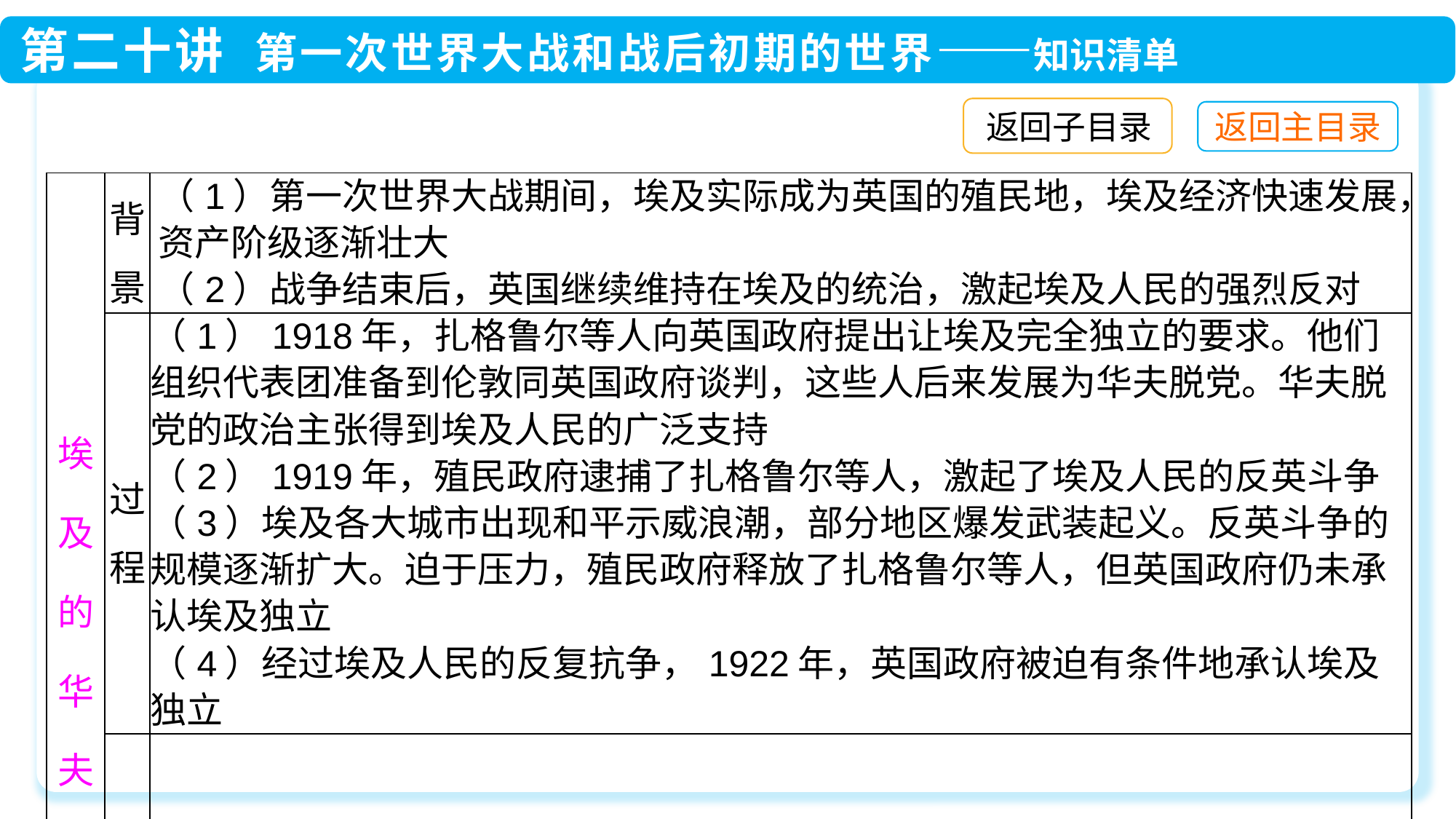

返回子目录
| 埃及的华夫脱运动 | 背景 | （1）第一次世界大战期间，埃及实际成为英国的殖民地，埃及经济快速发展，资产阶级逐渐壮大 （2）战争结束后，英国继续维持在埃及的统治，激起埃及人民的强烈反对 |
| --- | --- | --- |
|  | 过程 | （1）1918年，扎格鲁尔等人向英国政府提出让埃及完全独立的要求。他们组织代表团准备到伦敦同英国政府谈判，这些人后来发展为华夫脱党。华夫脱党的政治主张得到埃及人民的广泛支持 （2）1919年，殖民政府逮捕了扎格鲁尔等人，激起了埃及人民的反英斗争 （3）埃及各大城市出现和平示威浪潮，部分地区爆发武装起义。反英斗争的规模逐渐扩大。迫于压力，殖民政府释放了扎格鲁尔等人，但英国政府仍未承认埃及独立 （4）经过埃及人民的反复抗争，1922年，英国政府被迫有条件地承认埃及独立 |
|  | 影响 | 为埃及民族民主运动的进一步发展奠定了基础 |